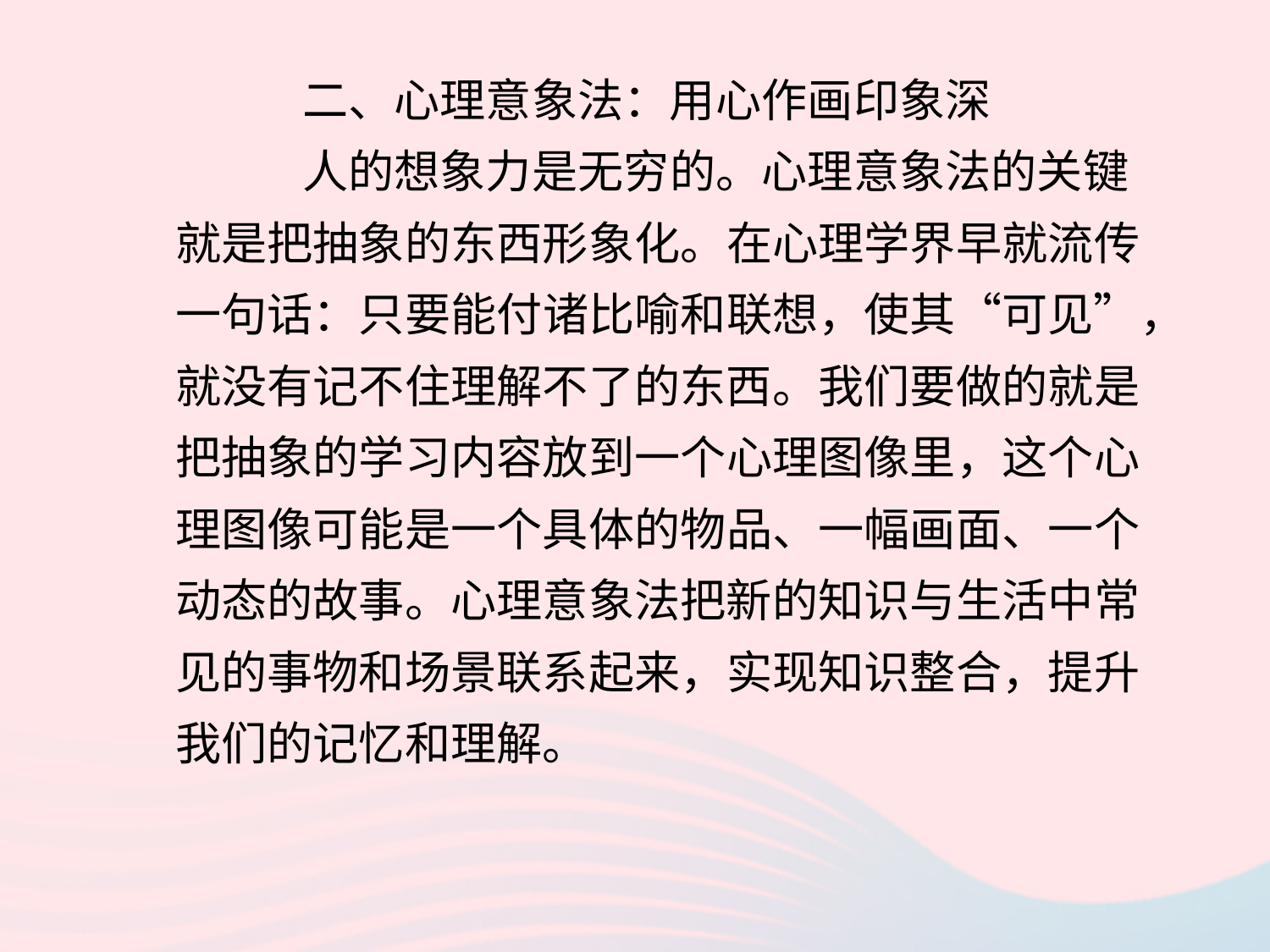

二、心理意象法：用心作画印象深
	人的想象力是无穷的。心理意象法的关键就是把抽象的东西形象化。在心理学界早就流传一句话：只要能付诸比喻和联想，使其“可见”，就没有记不住理解不了的东西。我们要做的就是把抽象的学习内容放到一个心理图像里，这个心理图像可能是一个具体的物品、一幅画面、一个动态的故事。心理意象法把新的知识与生活中常见的事物和场景联系起来，实现知识整合，提升我们的记忆和理解。